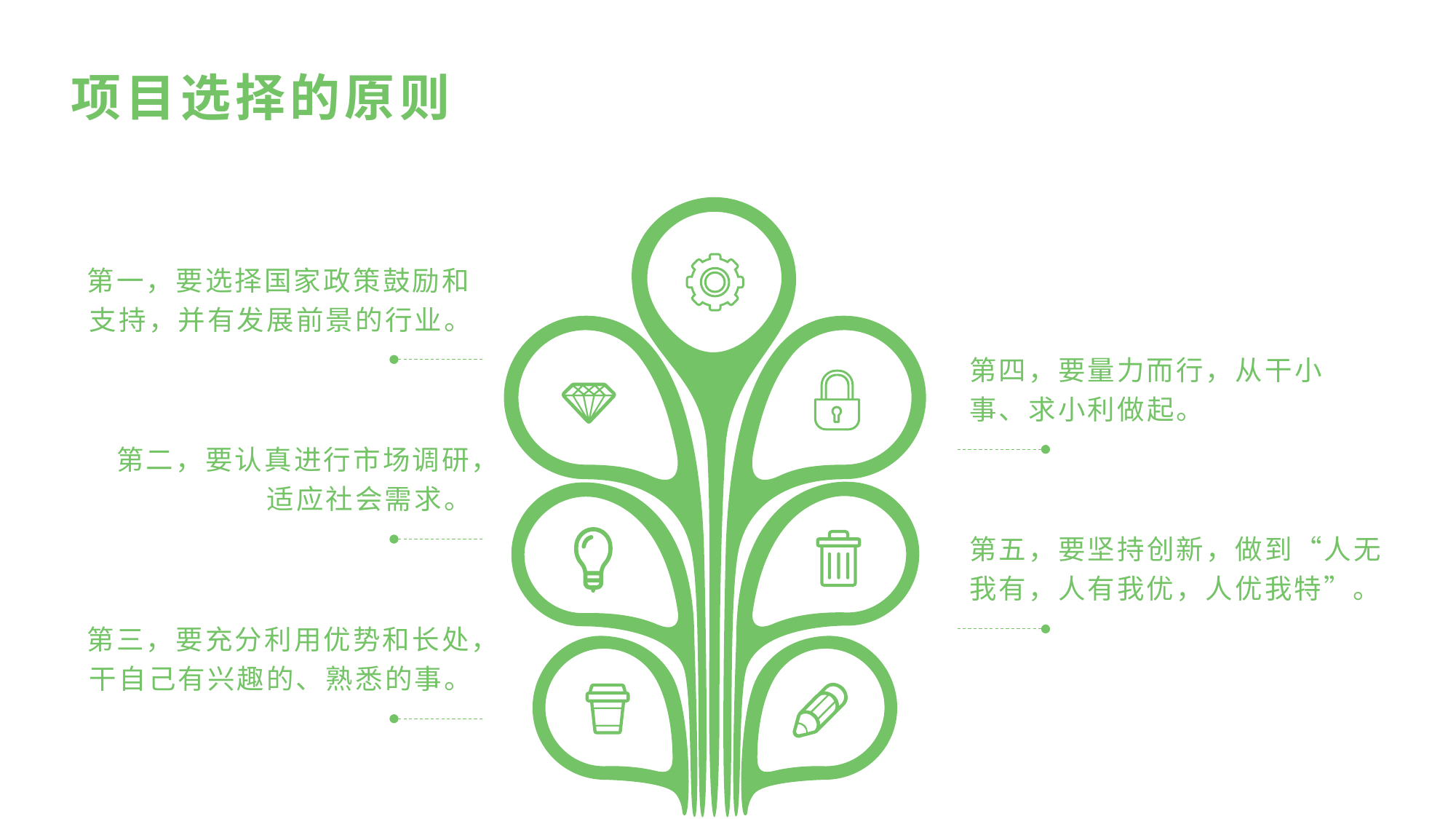

项目选择的原则

第一，要选择国家政策鼓励和支持，并有发展前景的行业。

第四，要量力而行，从干小事、求小利做起。

第二，要认真进行市场调研，适应社会需求。

第五，要坚持创新，做到“人无我有，人有我优，人优我特”。

第三，要充分利用优势和长处，干自己有兴趣的、熟悉的事。